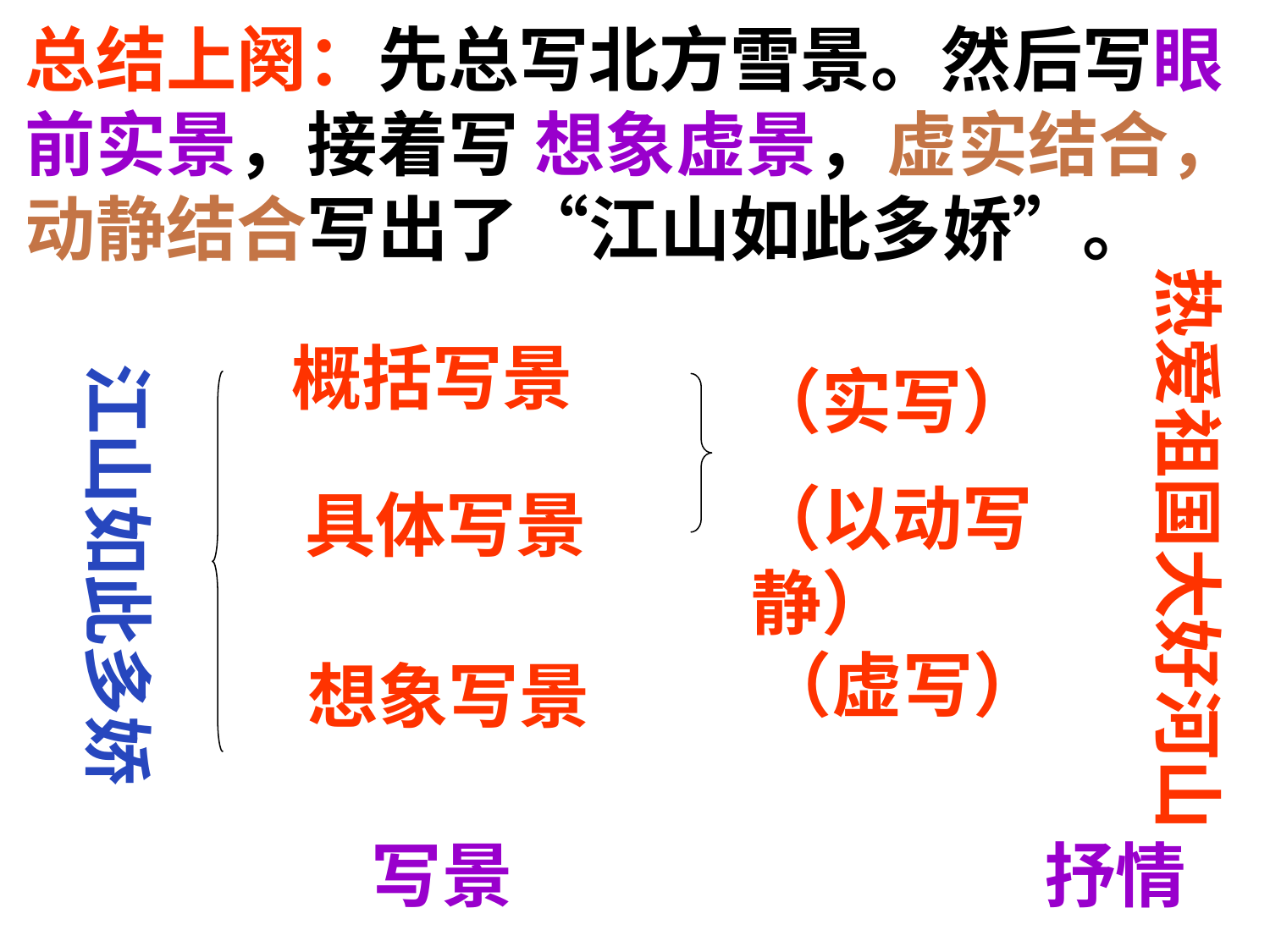

总结上阕：先总写北方雪景。然后写眼前实景，接着写 想象虚景，虚实结合，动静结合写出了“江山如此多娇”。
热爱祖国大好河山
概括写景
江山如此多娇
（实写）

（以动写静）
具体写景
（虚写）
想象写景
写景                                     抒情